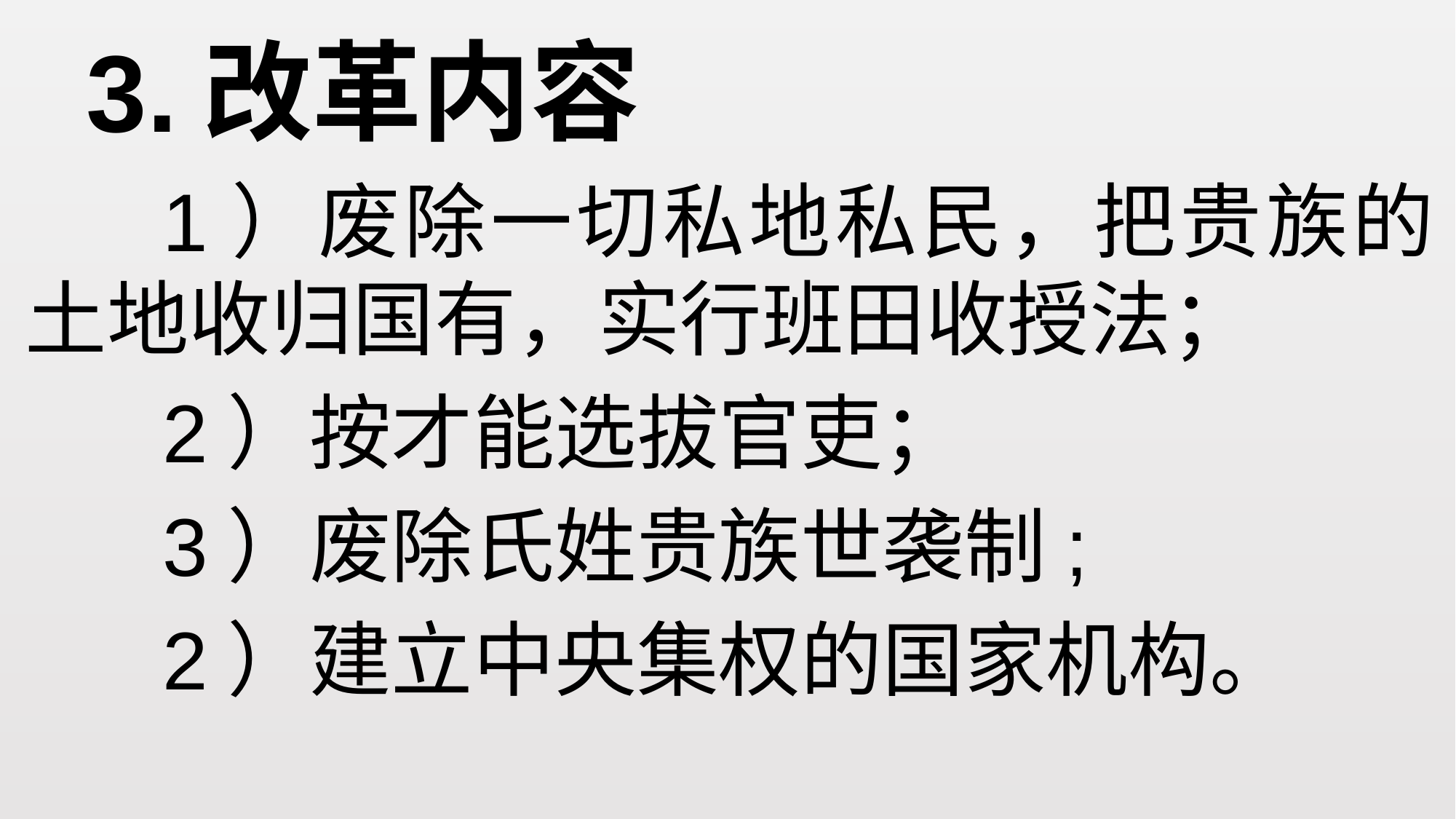

3.改革内容
1）废除一切私地私民，把贵族的土地收归国有，实行班田收授法；
2）按才能选拔官吏；
3）废除氏姓贵族世袭制;
2）建立中央集权的国家机构。